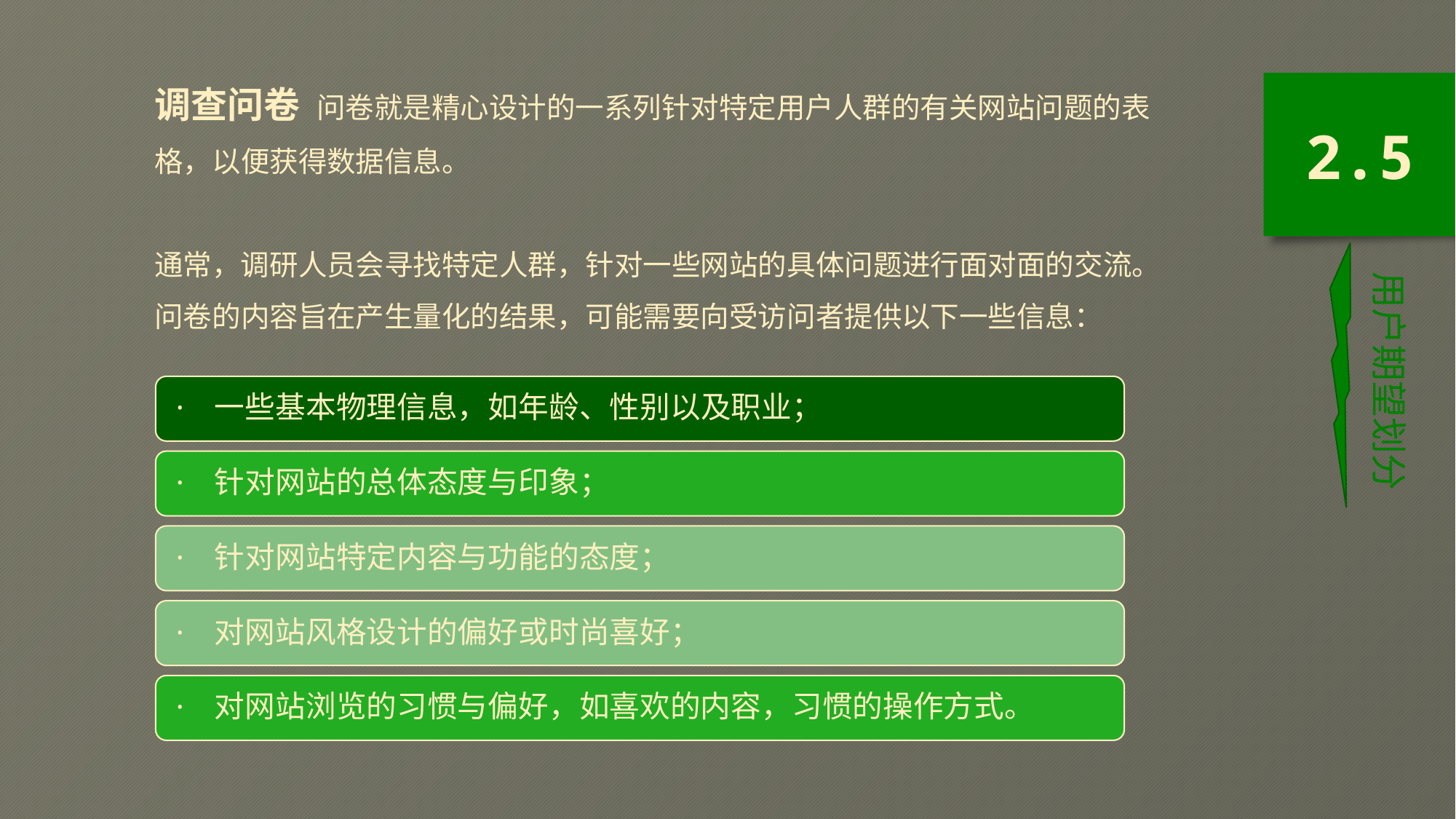

调查问卷  问卷就是精心设计的一系列针对特定用户人群的有关网站问题的表格，以便获得数据信息。

通常，调研人员会寻找特定人群，针对一些网站的具体问题进行面对面的交流。问卷的内容旨在产生量化的结果，可能需要向受访问者提供以下一些信息：
2.5

用户期望划分
· 一些基本物理信息，如年龄、性别以及职业；
· 针对网站的总体态度与印象；
· 针对网站特定内容与功能的态度；
· 对网站风格设计的偏好或时尚喜好；
· 对网站浏览的习惯与偏好，如喜欢的内容，习惯的操作方式。